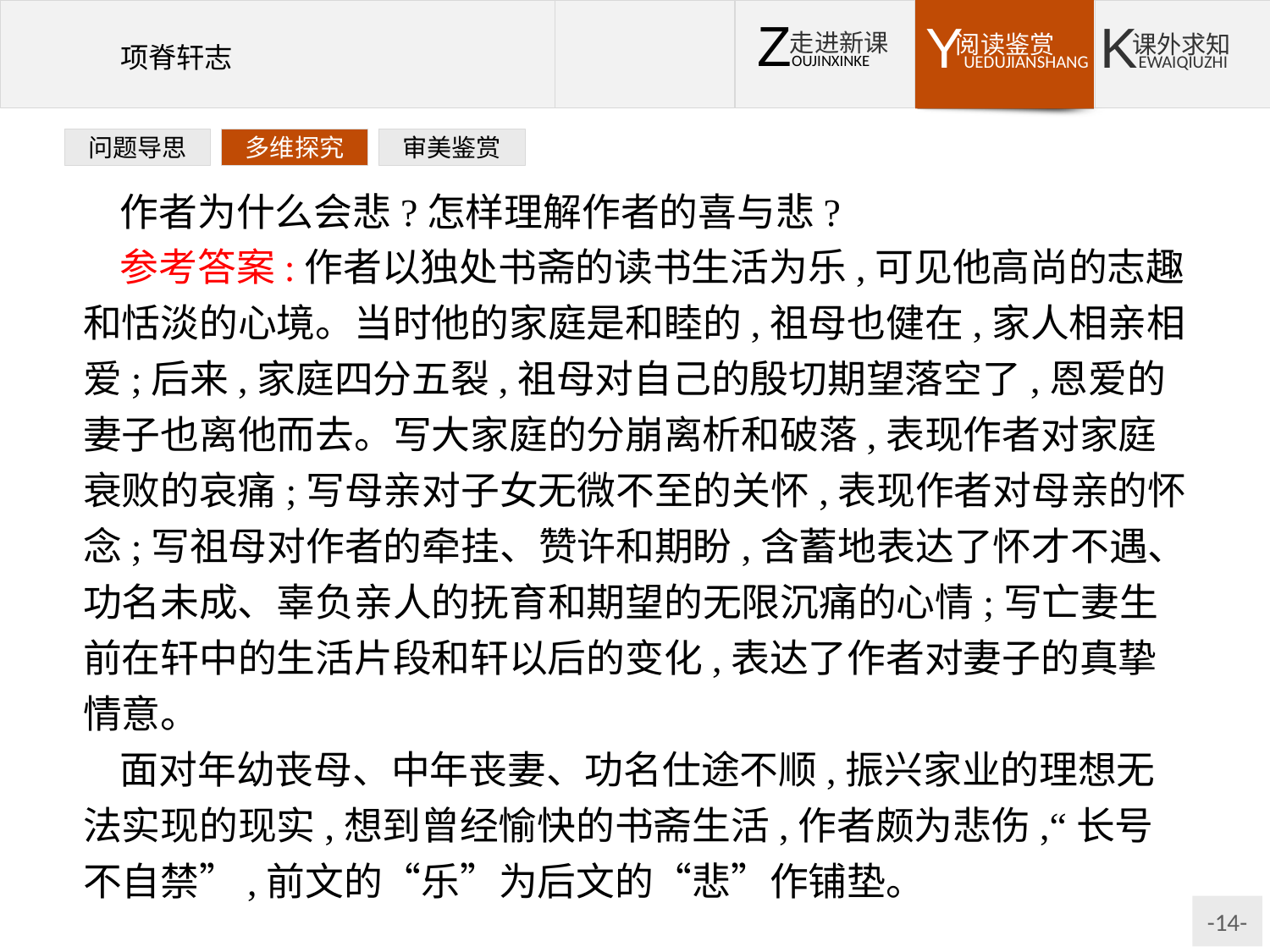

问题导思
多维探究
审美鉴赏
作者为什么会悲?怎样理解作者的喜与悲?
参考答案:作者以独处书斋的读书生活为乐,可见他高尚的志趣和恬淡的心境。当时他的家庭是和睦的,祖母也健在,家人相亲相爱;后来,家庭四分五裂,祖母对自己的殷切期望落空了,恩爱的妻子也离他而去。写大家庭的分崩离析和破落,表现作者对家庭衰败的哀痛;写母亲对子女无微不至的关怀,表现作者对母亲的怀念;写祖母对作者的牵挂、赞许和期盼,含蓄地表达了怀才不遇、功名未成、辜负亲人的抚育和期望的无限沉痛的心情;写亡妻生前在轩中的生活片段和轩以后的变化,表达了作者对妻子的真挚情意。
面对年幼丧母、中年丧妻、功名仕途不顺,振兴家业的理想无法实现的现实,想到曾经愉快的书斋生活,作者颇为悲伤,“长号不自禁”,前文的“乐”为后文的“悲”作铺垫。